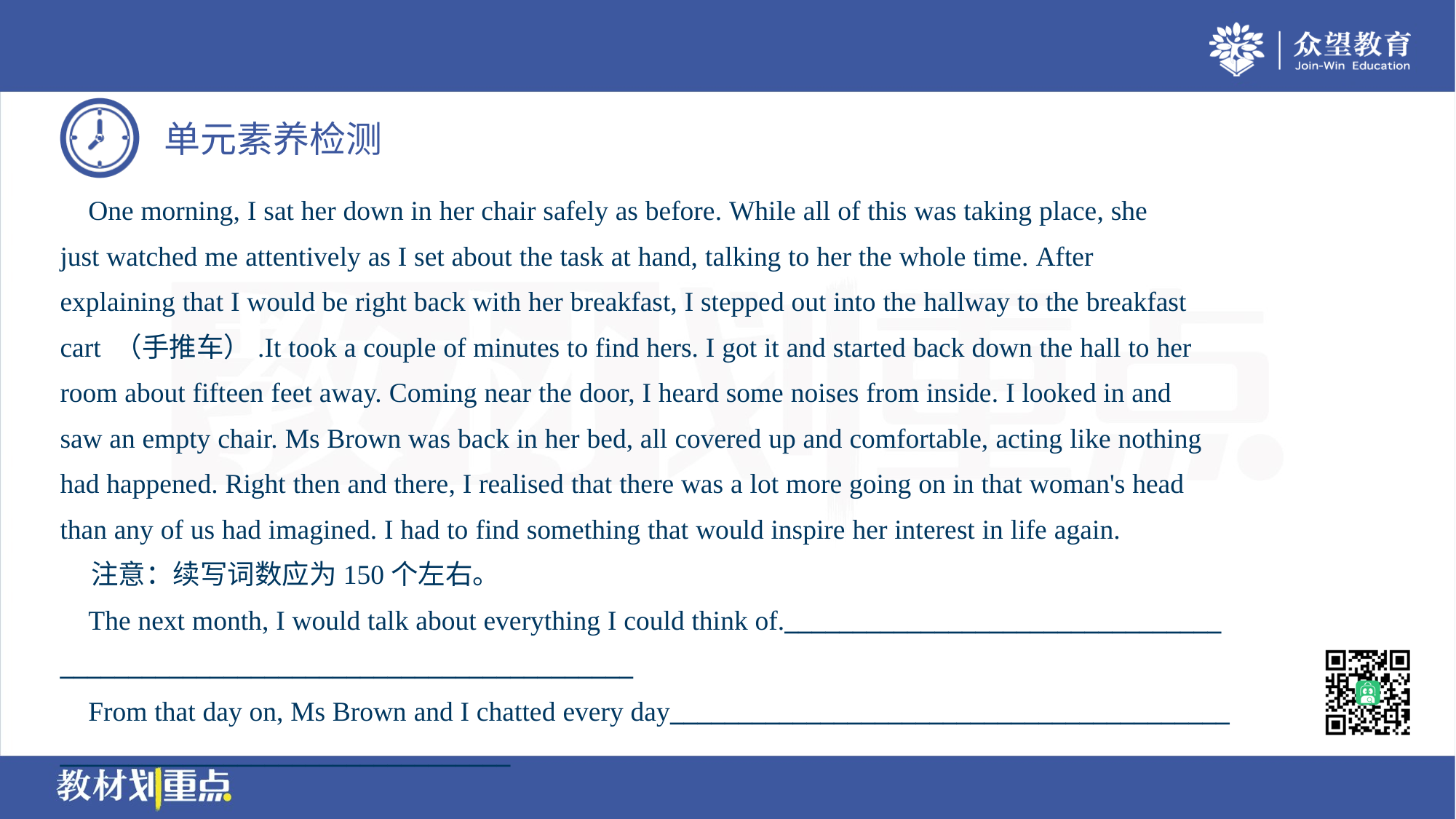

One morning, I sat her down in her chair safely as before. While all of this was taking place, she
just watched me attentively as I set about the task at hand, talking to her the whole time. After
explaining that I would be right back with her breakfast, I stepped out into the hallway to the breakfast
cart （手推车）.It took a couple of minutes to find hers. I got it and started back down the hall to her
room about fifteen feet away. Coming near the door, I heard some noises from inside. I looked in and
saw an empty chair. Ms Brown was back in her bed, all covered up and comfortable, acting like nothing
had happened. Right then and there, I realised that there was a lot more going on in that woman's head
than any of us had imagined. I had to find something that would inspire her interest in life again.
    注意：续写词数应为150个左右。
    The next month, I would talk about everything I could think of.________________________________
__________________________________________
    From that day on, Ms Brown and I chatted every day_________________________________________
_________________________________